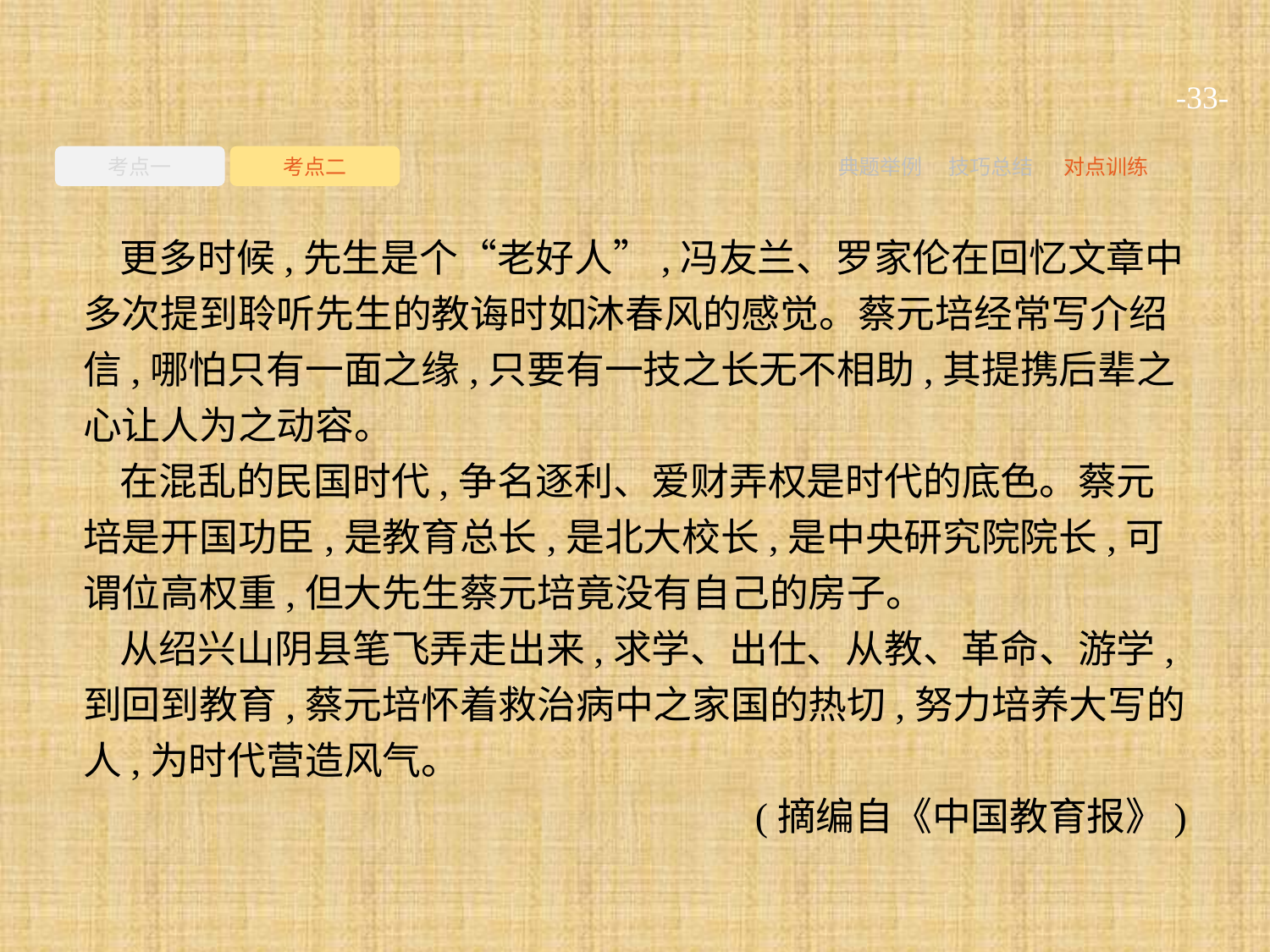

-33-
考点一
考点二
典题举例
技巧总结
对点训练
更多时候,先生是个“老好人”,冯友兰、罗家伦在回忆文章中多次提到聆听先生的教诲时如沐春风的感觉。蔡元培经常写介绍信,哪怕只有一面之缘,只要有一技之长无不相助,其提携后辈之心让人为之动容。
在混乱的民国时代,争名逐利、爱财弄权是时代的底色。蔡元培是开国功臣,是教育总长,是北大校长,是中央研究院院长,可谓位高权重,但大先生蔡元培竟没有自己的房子。
从绍兴山阴县笔飞弄走出来,求学、出仕、从教、革命、游学,到回到教育,蔡元培怀着救治病中之家国的热切,努力培养大写的人,为时代营造风气。
(摘编自《中国教育报》)